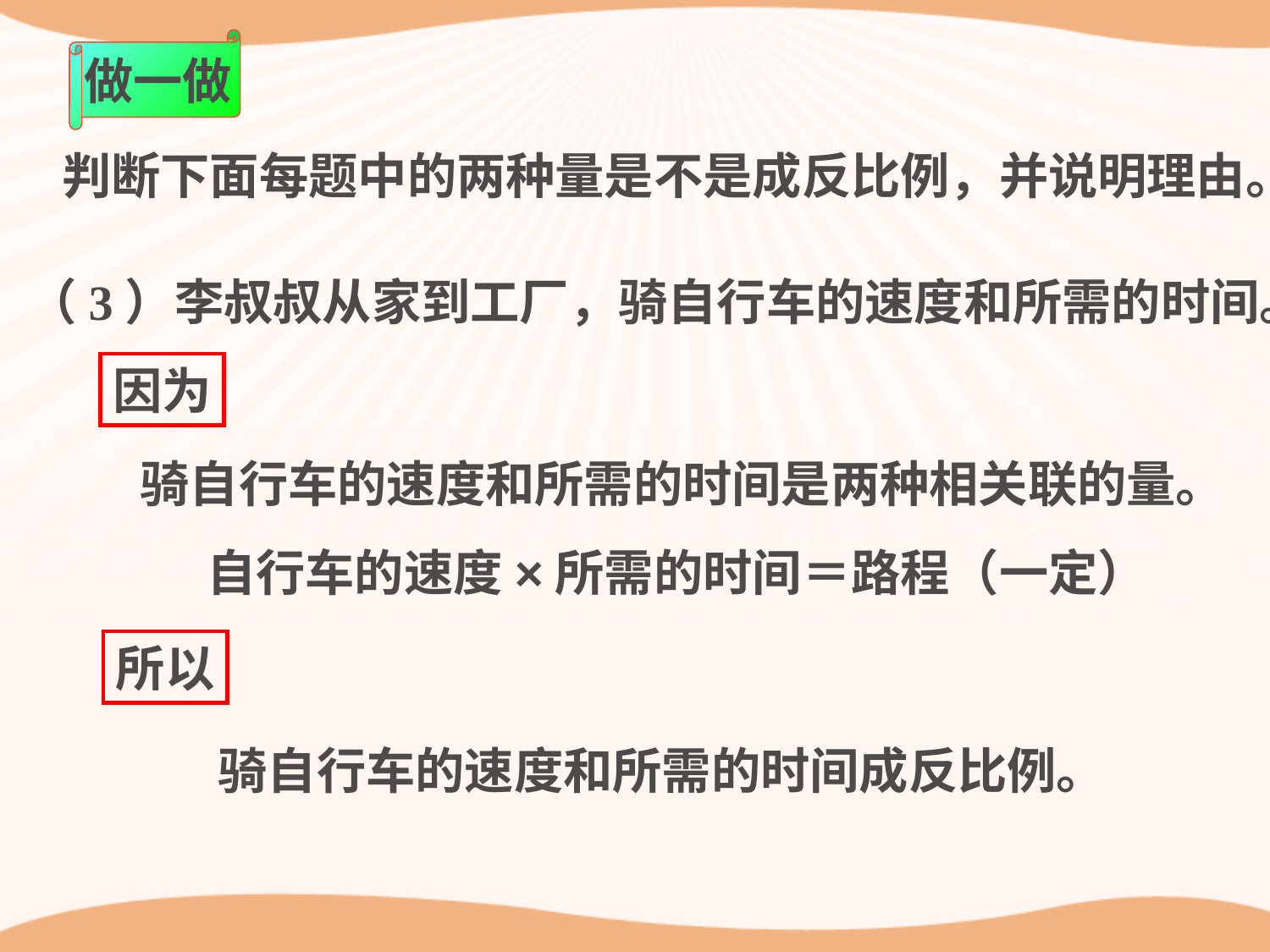

做一做
判断下面每题中的两种量是不是成反比例，并说明理由。
（3）李叔叔从家到工厂，骑自行车的速度和所需的时间。
因为
骑自行车的速度和所需的时间是两种相关联的量。
自行车的速度×所需的时间＝路程（一定）
所以
骑自行车的速度和所需的时间成反比例。